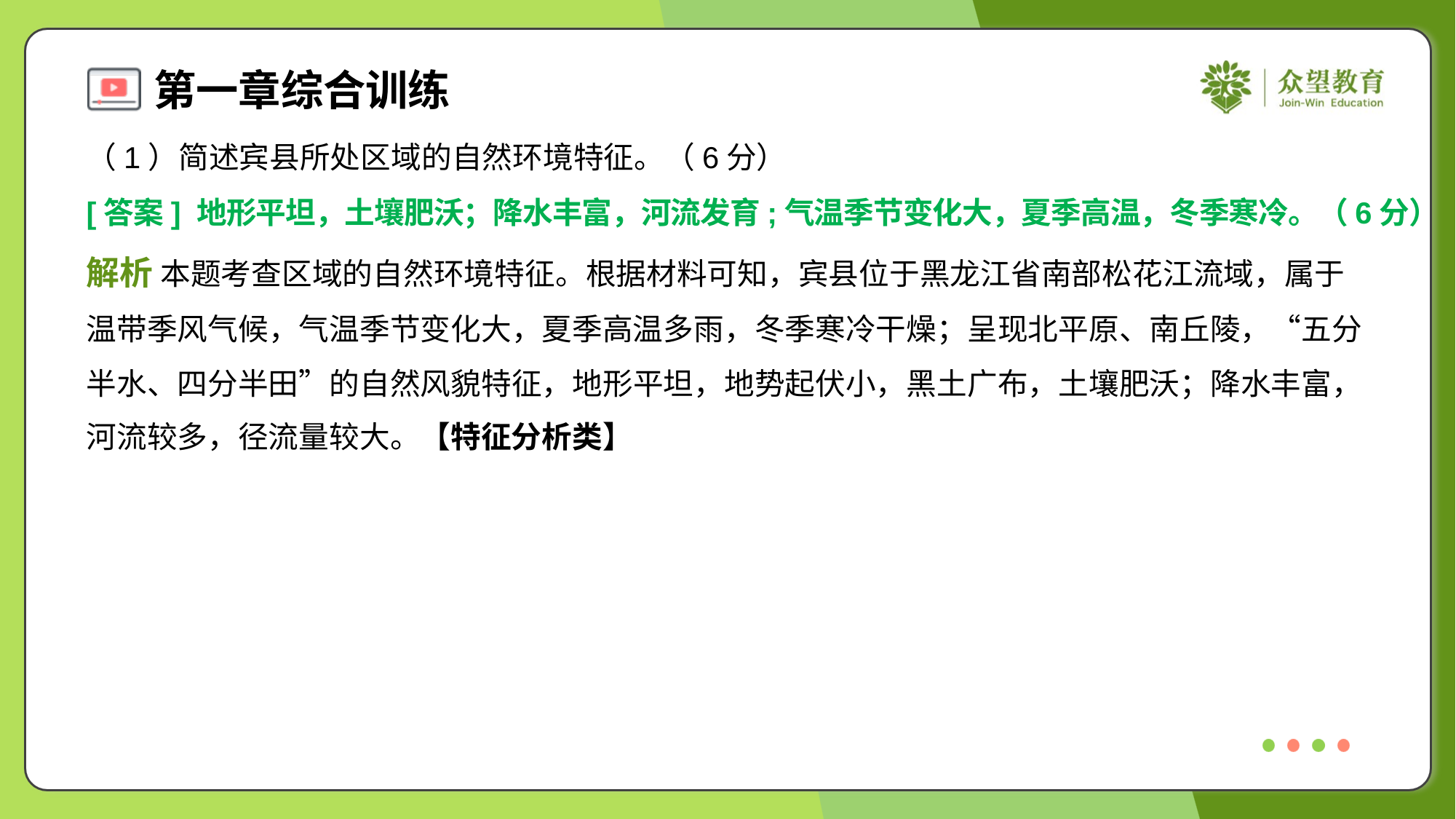

（1）简述宾县所处区域的自然环境特征。（6分）
[答案] 地形平坦，土壤肥沃；降水丰富，河流发育;气温季节变化大，夏季高温，冬季寒冷。（6分）
解析 本题考查区域的自然环境特征。根据材料可知，宾县位于黑龙江省南部松花江流域，属于
温带季风气候，气温季节变化大，夏季高温多雨，冬季寒冷干燥；呈现北平原、南丘陵，“五分
半水、四分半田”的自然风貌特征，地形平坦，地势起伏小，黑土广布，土壤肥沃；降水丰富，
河流较多，径流量较大。【特征分析类】